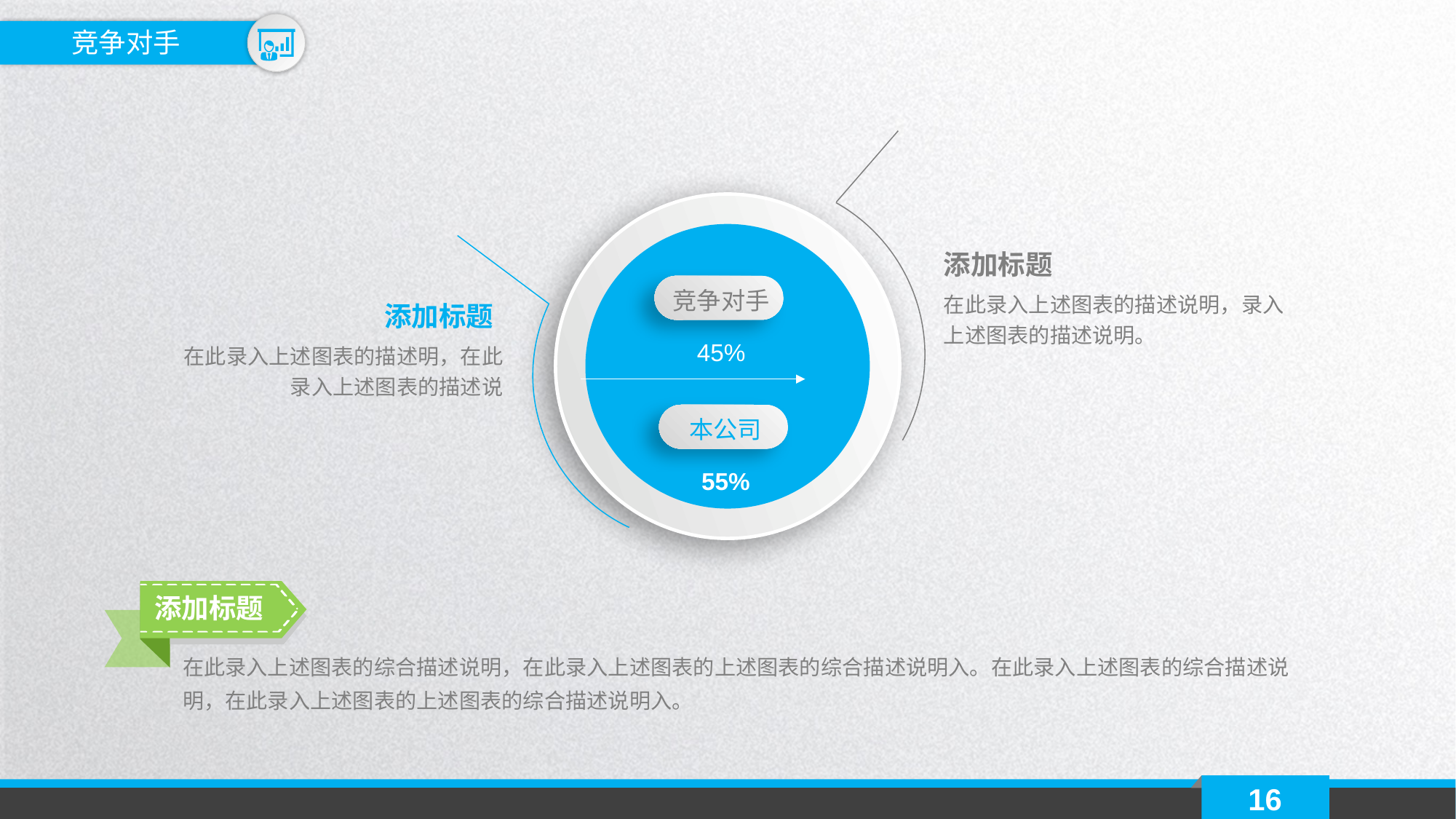

竞争对手

添加标题

在此录入上述图表的描述说明，录入上述图表的描述说明。
竞争对手
添加标题
在此录入上述图表的描述明，在此录入上述图表的描述说
45%

本公司
55%

添加标题

在此录入上述图表的综合描述说明，在此录入上述图表的上述图表的综合描述说明入。在此录入上述图表的综合描述说明，在此录入上述图表的上述图表的综合描述说明入。

16

延时符